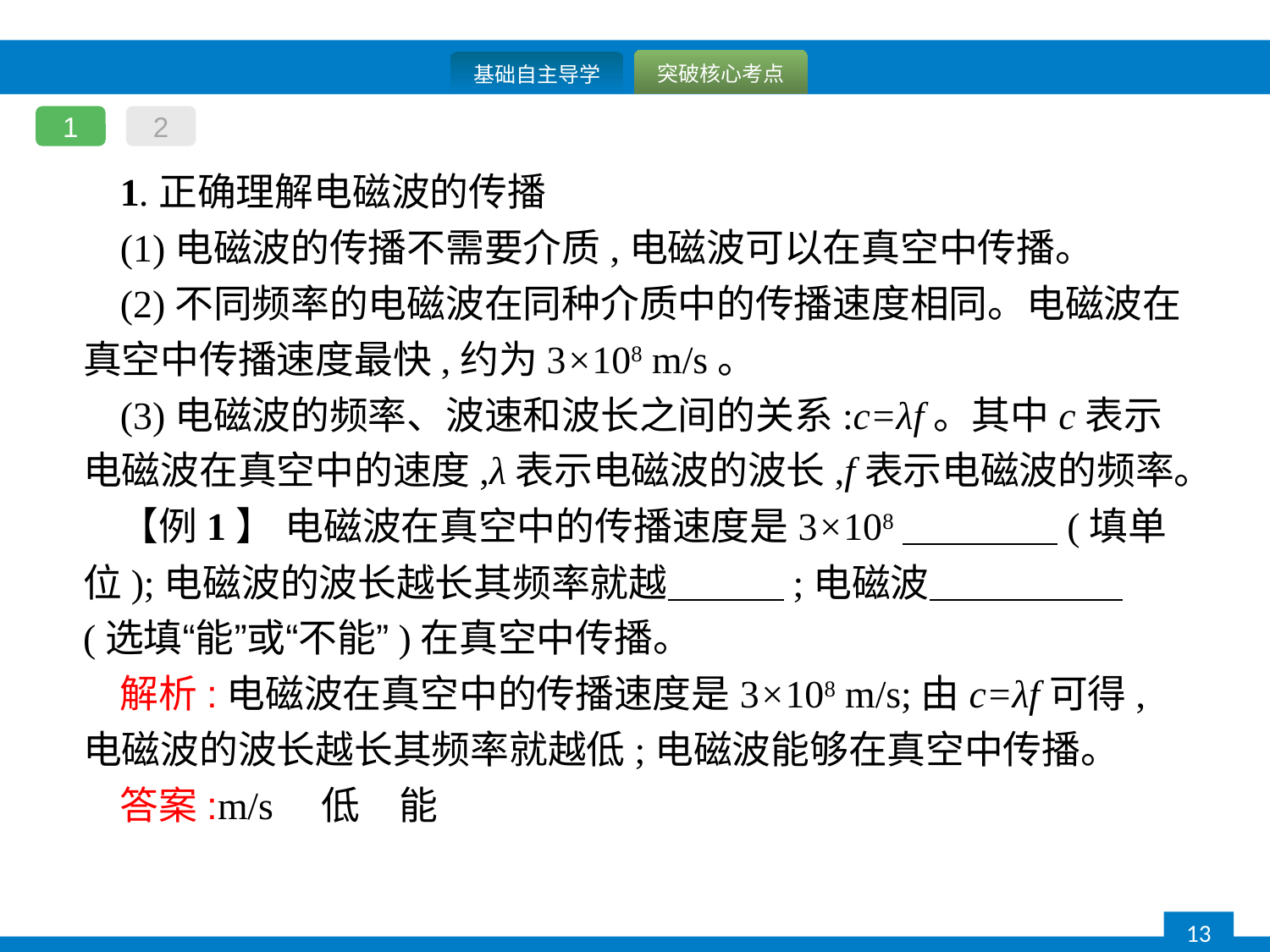

1
2
1.正确理解电磁波的传播
(1)电磁波的传播不需要介质,电磁波可以在真空中传播。
(2)不同频率的电磁波在同种介质中的传播速度相同。电磁波在真空中传播速度最快,约为3×108 m/s。
(3)电磁波的频率、波速和波长之间的关系:c=λf。其中c表示电磁波在真空中的速度,λ表示电磁波的波长,f表示电磁波的频率。
【例1】 电磁波在真空中的传播速度是3×108　　　　(填单位);电磁波的波长越长其频率就越　　　;电磁波　　　　　(选填“能”或“不能”)在真空中传播。
解析:电磁波在真空中的传播速度是3×108 m/s;由c=λf可得,电磁波的波长越长其频率就越低;电磁波能够在真空中传播。
答案:m/s　低　能